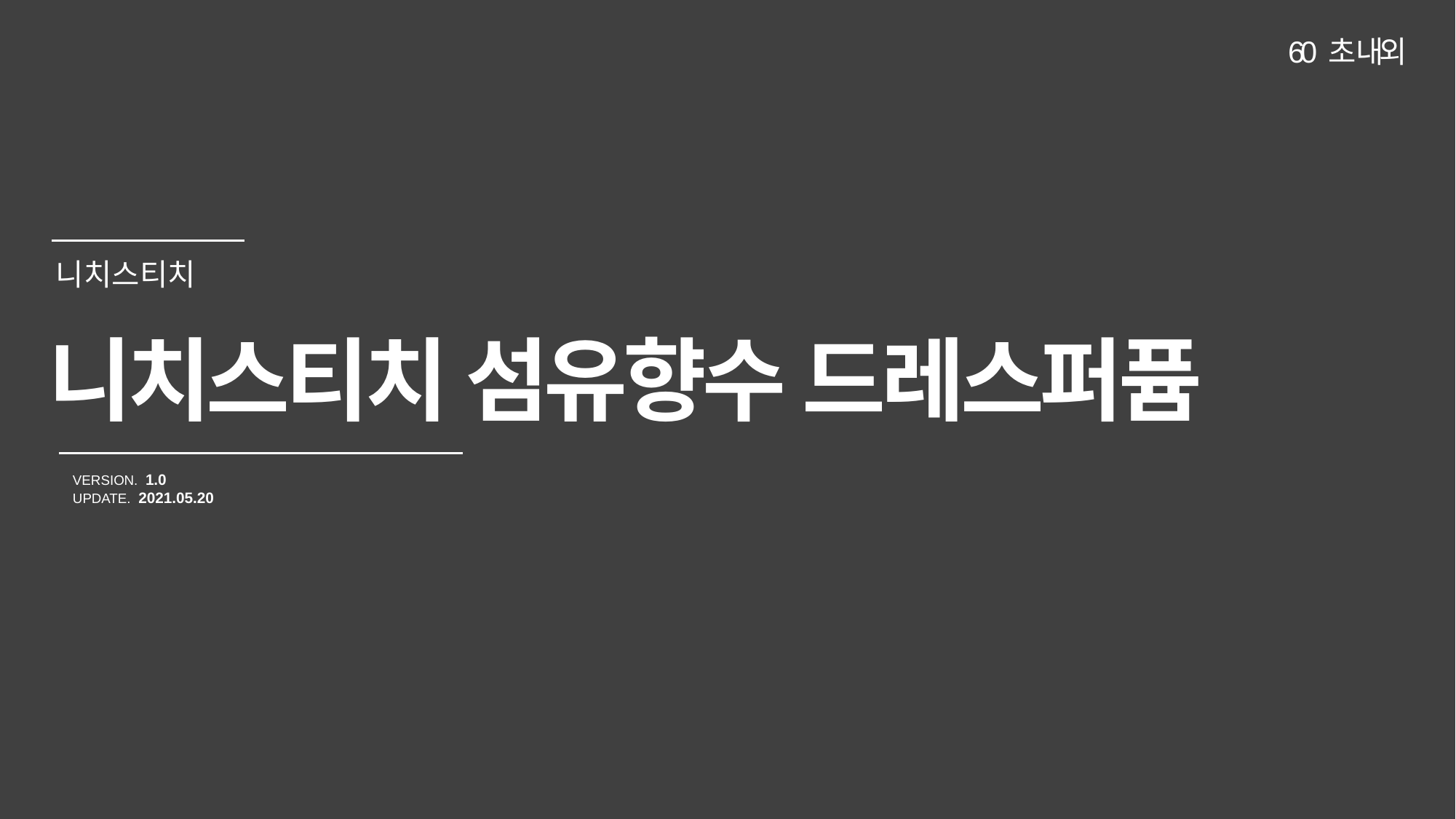

60 초 내외
니치스티치 섬유향수 드레스퍼퓸
VERSION.  1.0
UPDATE.  2021.05.20

니치스티치